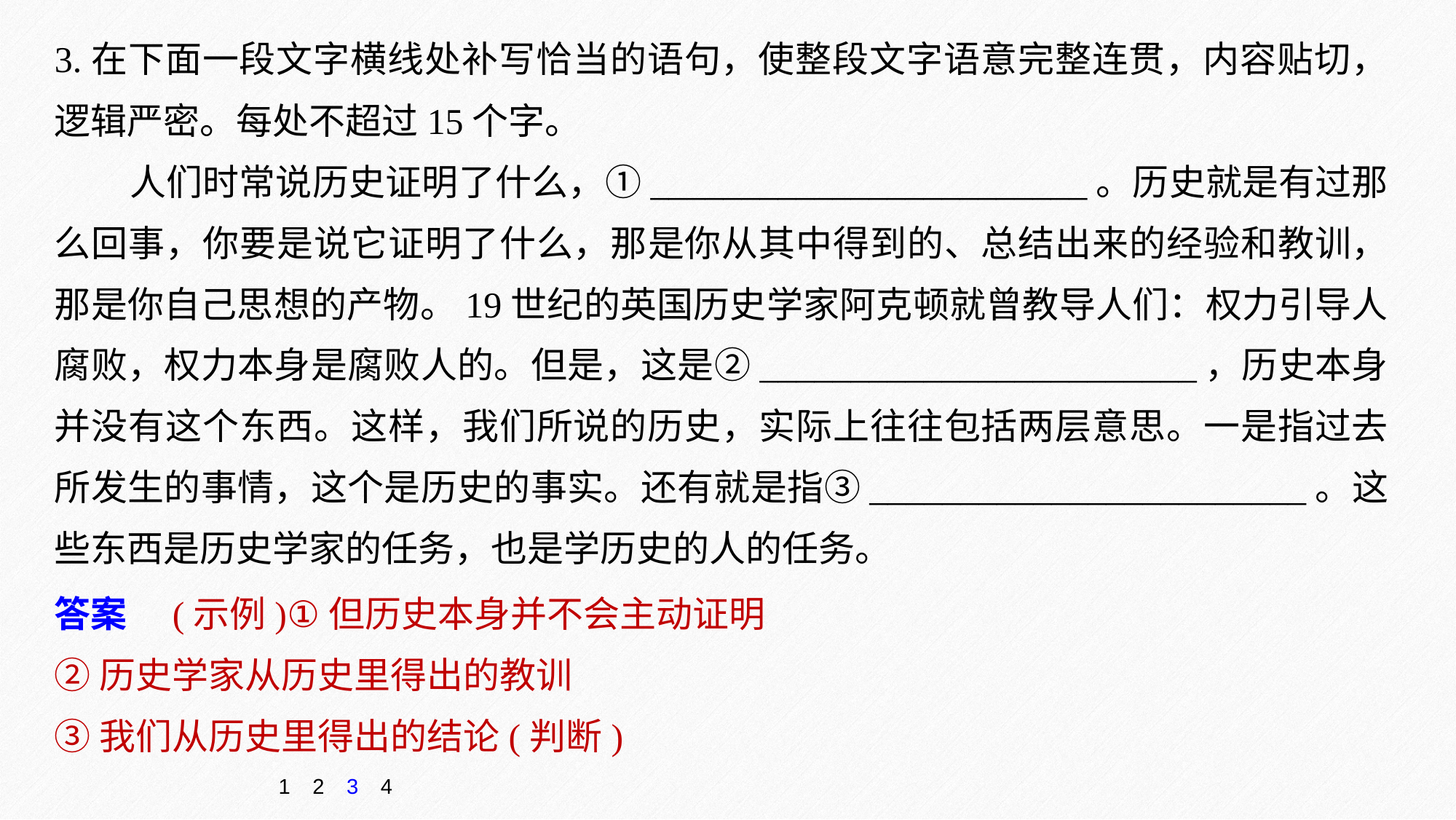

3.在下面一段文字横线处补写恰当的语句，使整段文字语意完整连贯，内容贴切，逻辑严密。每处不超过15个字。
人们时常说历史证明了什么，①________________________。历史就是有过那么回事，你要是说它证明了什么，那是你从其中得到的、总结出来的经验和教训，那是你自己思想的产物。19世纪的英国历史学家阿克顿就曾教导人们：权力引导人腐败，权力本身是腐败人的。但是，这是②________________________，历史本身并没有这个东西。这样，我们所说的历史，实际上往往包括两层意思。一是指过去所发生的事情，这个是历史的事实。还有就是指③________________________。这些东西是历史学家的任务，也是学历史的人的任务。
答案　(示例)①但历史本身并不会主动证明
②历史学家从历史里得出的教训
③我们从历史里得出的结论(判断)
1
2
3
4